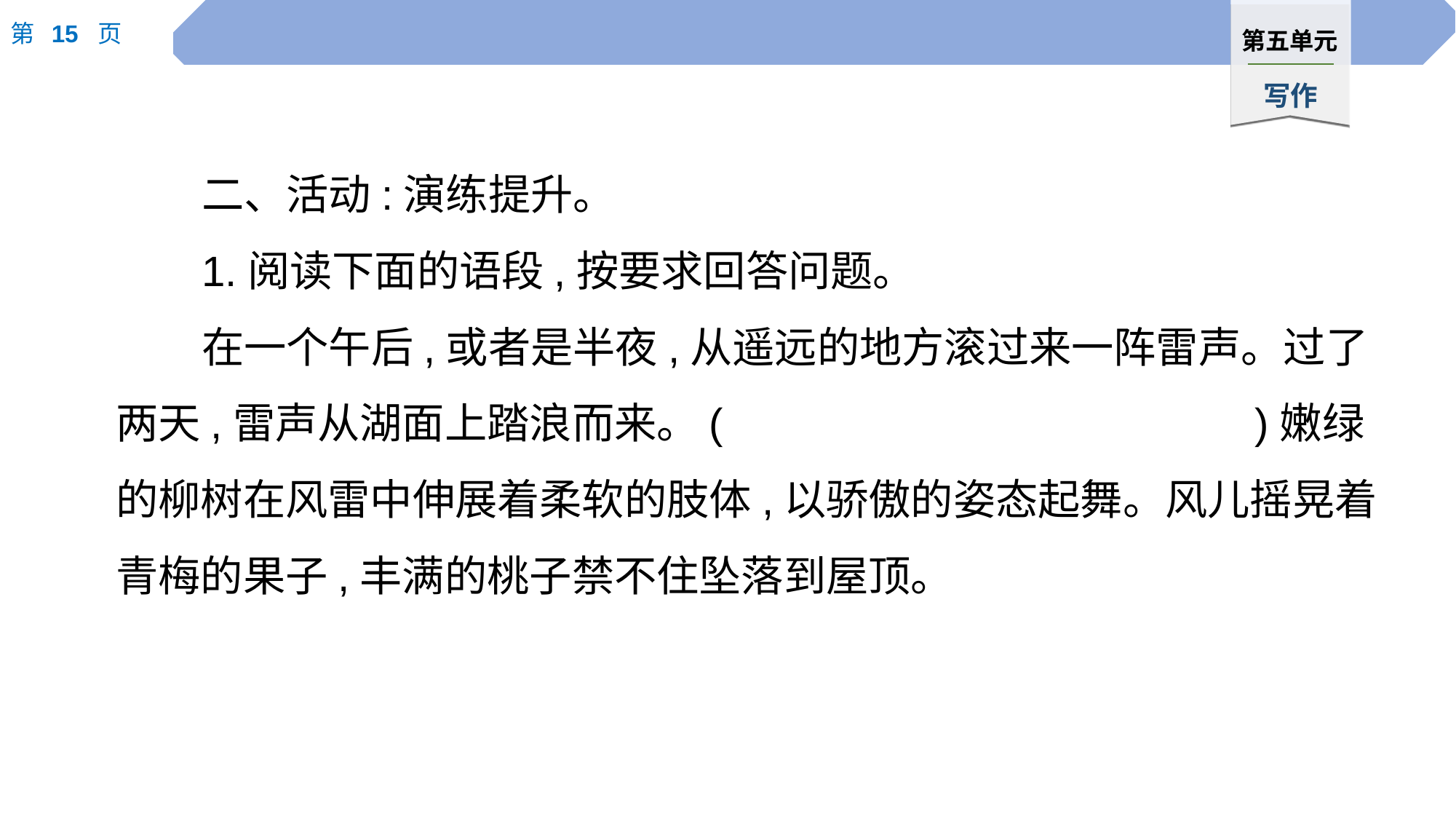

二、活动:演练提升。
1.阅读下面的语段,按要求回答问题。
在一个午后,或者是半夜,从遥远的地方滚过来一阵雷声。过了两天,雷声从湖面上踏浪而来。(                                             )嫩绿的柳树在风雷中伸展着柔软的肢体,以骄傲的姿态起舞。风儿摇晃着青梅的果子,丰满的桃子禁不住坠落到屋顶。